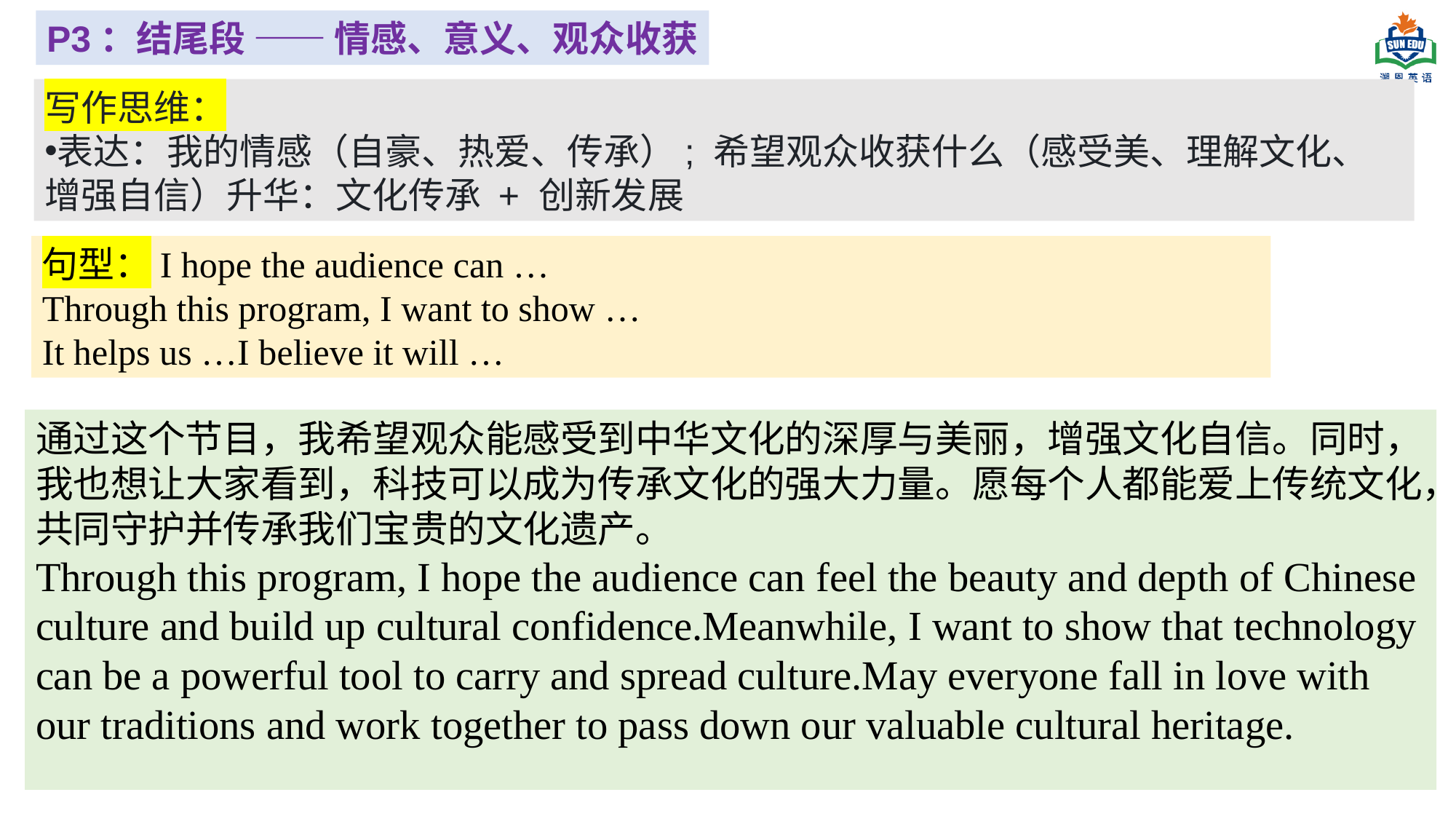

P3：结尾段 —— 情感、意义、观众收获
写作思维：
表达：我的情感（自豪、热爱、传承）; 希望观众收获什么（感受美、理解文化、增强自信）升华：文化传承 + 创新发展
句型：I hope the audience can …
Through this program, I want to show …
It helps us …I believe it will …
通过这个节目，我希望观众能感受到中华文化的深厚与美丽，增强文化自信。同时，我也想让大家看到，科技可以成为传承文化的强大力量。愿每个人都能爱上传统文化，共同守护并传承我们宝贵的文化遗产。
Through this program, I hope the audience can feel the beauty and depth of Chinese culture and build up cultural confidence.Meanwhile, I want to show that technology can be a powerful tool to carry and spread culture.May everyone fall in love with our traditions and work together to pass down our valuable cultural heritage.